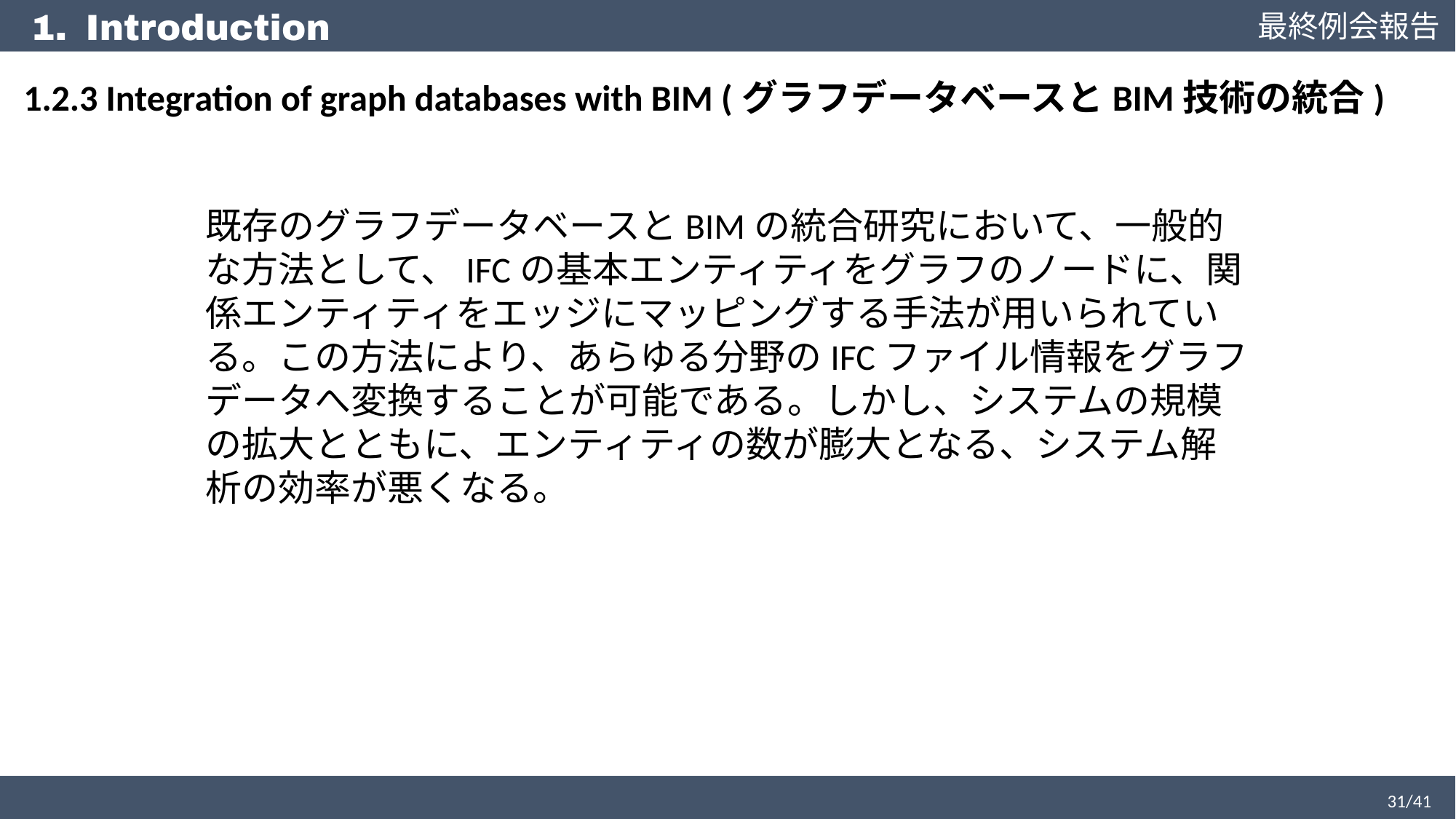

Introduction
1.2.3 Integration of graph databases with BIM (グラフデータベースとBIM技術の統合)
既存のグラフデータベースとBIMの統合研究において、一般的な方法として、IFCの基本エンティティをグラフのノードに、関係エンティティをエッジにマッピングする手法が用いられている。この方法により、あらゆる分野のIFCファイル情報をグラフデータへ変換することが可能である。しかし、システムの規模の拡大とともに、エンティティの数が膨大となる、システム解析の効率が悪くなる。